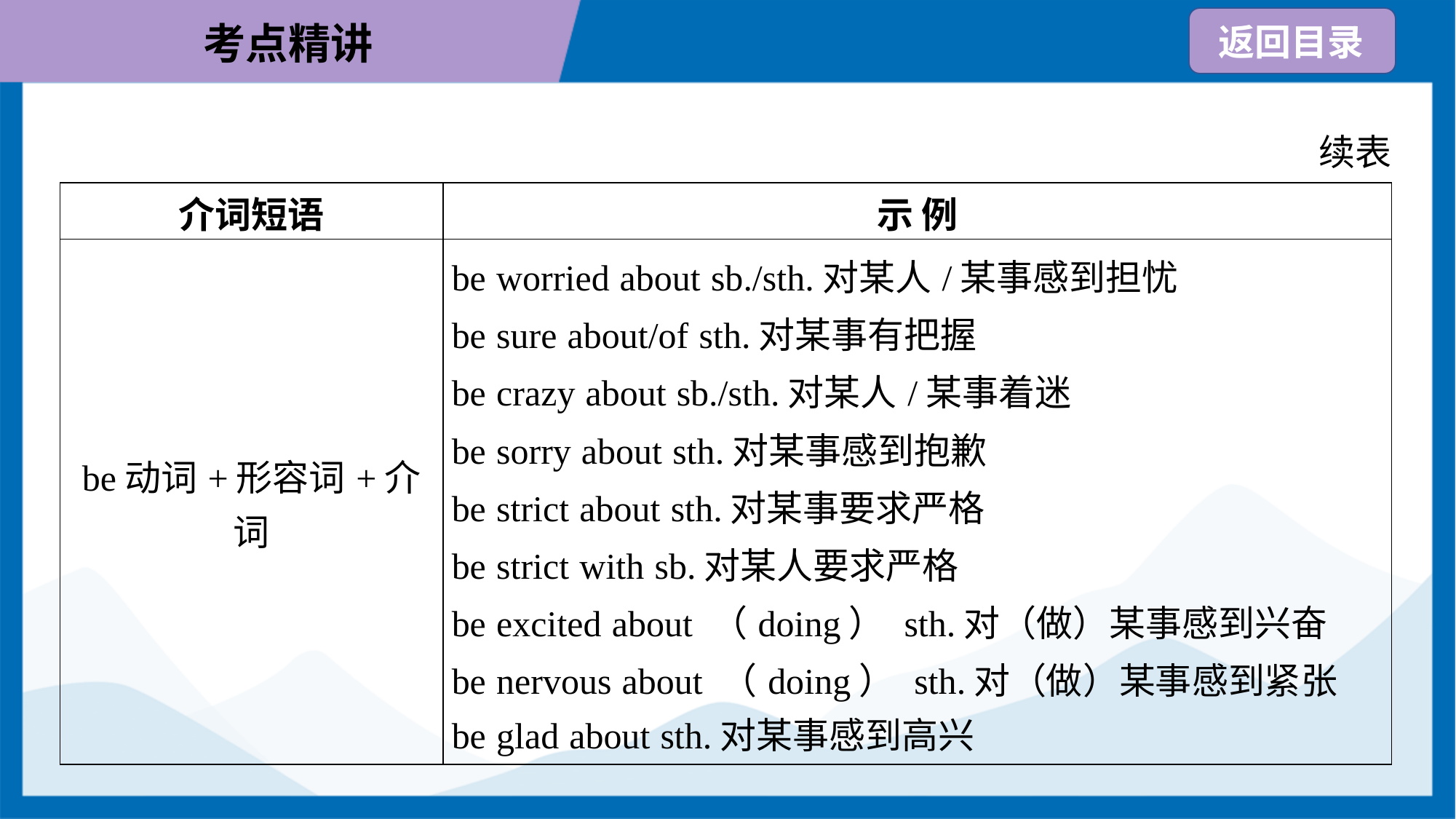

续表
| 介词短语 | 示 例 |
| --- | --- |
| be动词+形容词+介词 | be worried about sb./sth.对某人/某事感到担忧 be sure about/of sth.对某事有把握 be crazy about sb./sth.对某人/某事着迷 be sorry about sth.对某事感到抱歉 be strict about sth.对某事要求严格 be strict with sb.对某人要求严格 be excited about （doing） sth.对（做）某事感到兴奋 be nervous about （doing） sth.对（做）某事感到紧张 be glad about sth.对某事感到高兴 |